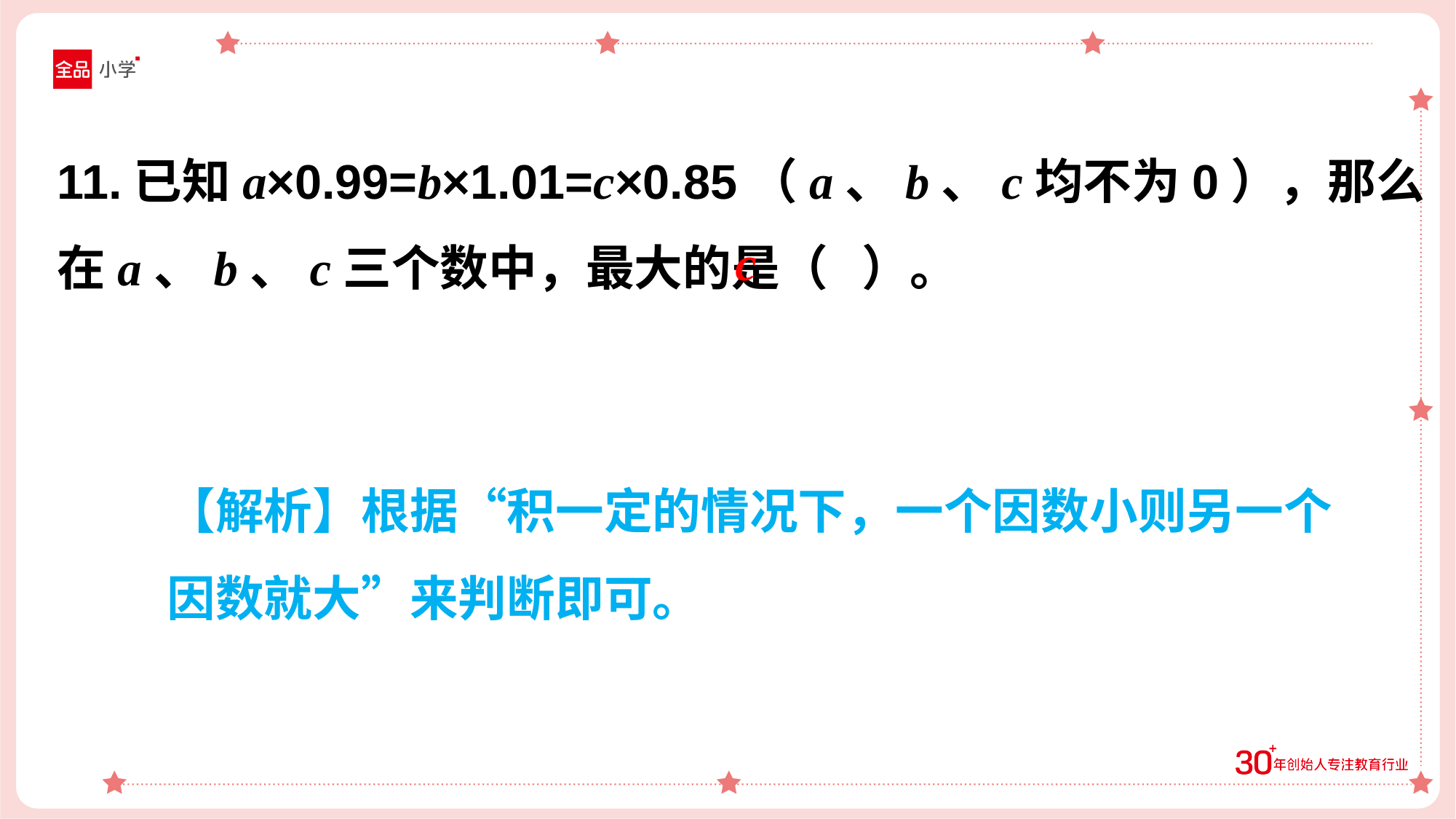

11.已知a×0.99=b×1.01=c×0.85（a、b、c均不为0），那么在a、b、c三个数中，最大的是（   ）。
c
【解析】根据“积一定的情况下，一个因数小则另一个
因数就大”来判断即可。